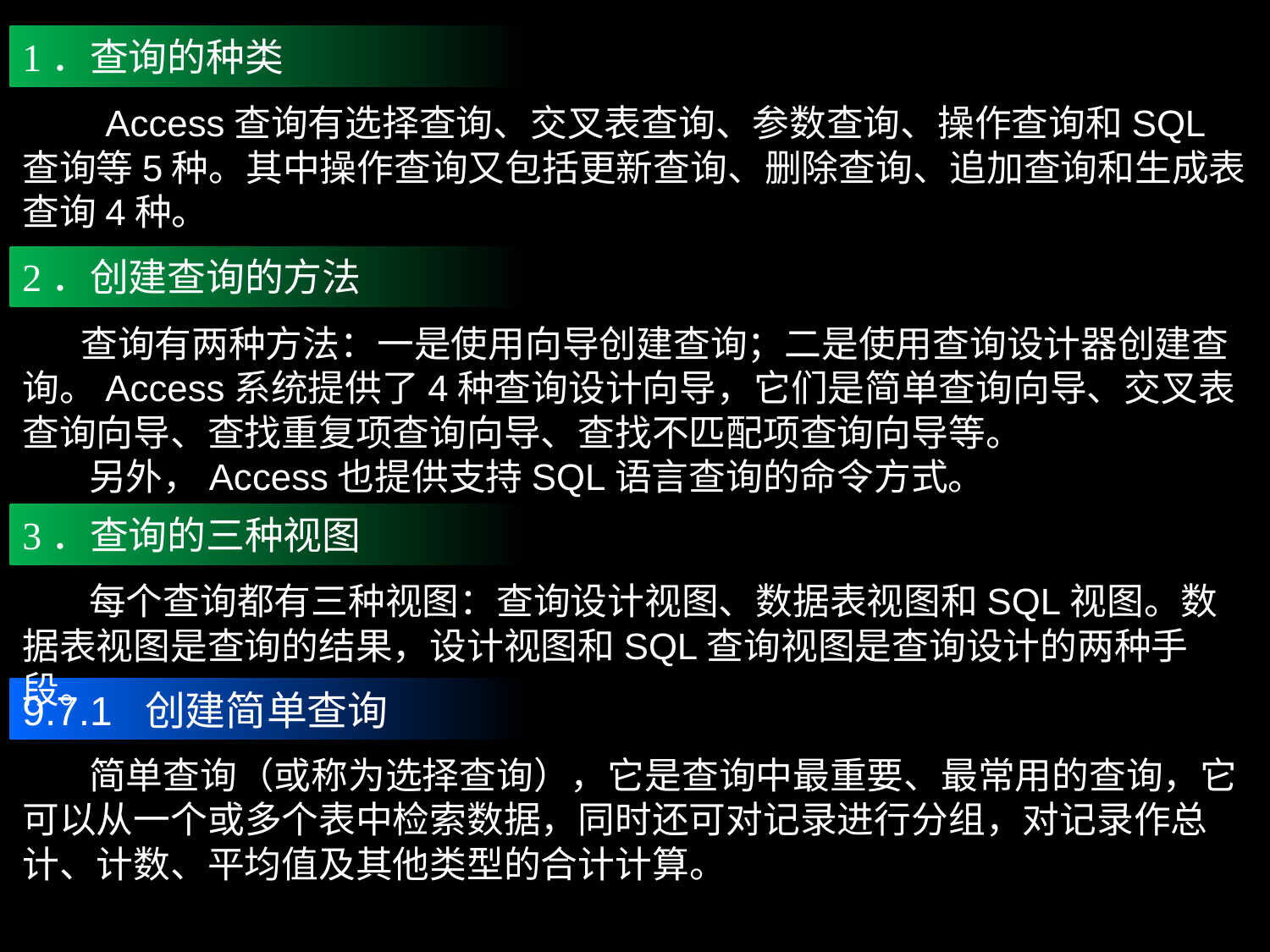

1．查询的种类
        Access查询有选择查询、交叉表查询、参数查询、操作查询和SQL查询等5种。其中操作查询又包括更新查询、删除查询、追加查询和生成表查询4种。
2．创建查询的方法
      查询有两种方法：一是使用向导创建查询；二是使用查询设计器创建查询。Access系统提供了4种查询设计向导，它们是简单查询向导、交叉表查询向导、查找重复项查询向导、查找不匹配项查询向导等。
       另外，Access也提供支持SQL语言查询的命令方式。
3．查询的三种视图
       每个查询都有三种视图：查询设计视图、数据表视图和SQL视图。数据表视图是查询的结果，设计视图和SQL查询视图是查询设计的两种手段。
9.7.1  创建简单查询
       简单查询（或称为选择查询），它是查询中最重要、最常用的查询，它可以从一个或多个表中检索数据，同时还可对记录进行分组，对记录作总计、计数、平均值及其他类型的合计计算。